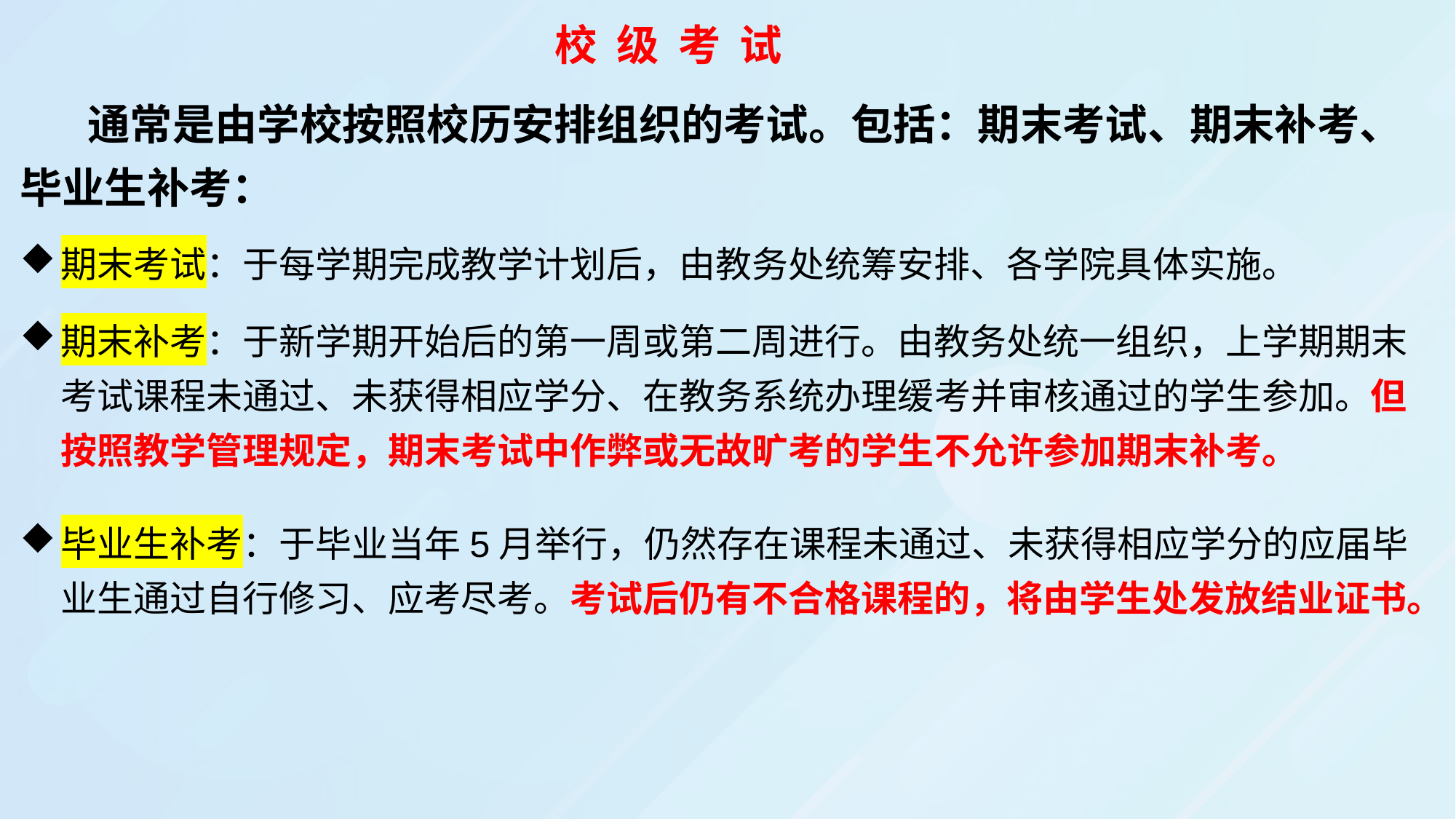

校  级  考  试
      通常是由学校按照校历安排组织的考试。包括：期末考试、期末补考、毕业生补考：
期末考试：于每学期完成教学计划后，由教务处统筹安排、各学院具体实施。
期末补考：于新学期开始后的第一周或第二周进行。由教务处统一组织，上学期期末考试课程未通过、未获得相应学分、在教务系统办理缓考并审核通过的学生参加。但按照教学管理规定，期末考试中作弊或无故旷考的学生不允许参加期末补考。
毕业生补考：于毕业当年5月举行，仍然存在课程未通过、未获得相应学分的应届毕业生通过自行修习、应考尽考。考试后仍有不合格课程的，将由学生处发放结业证书。